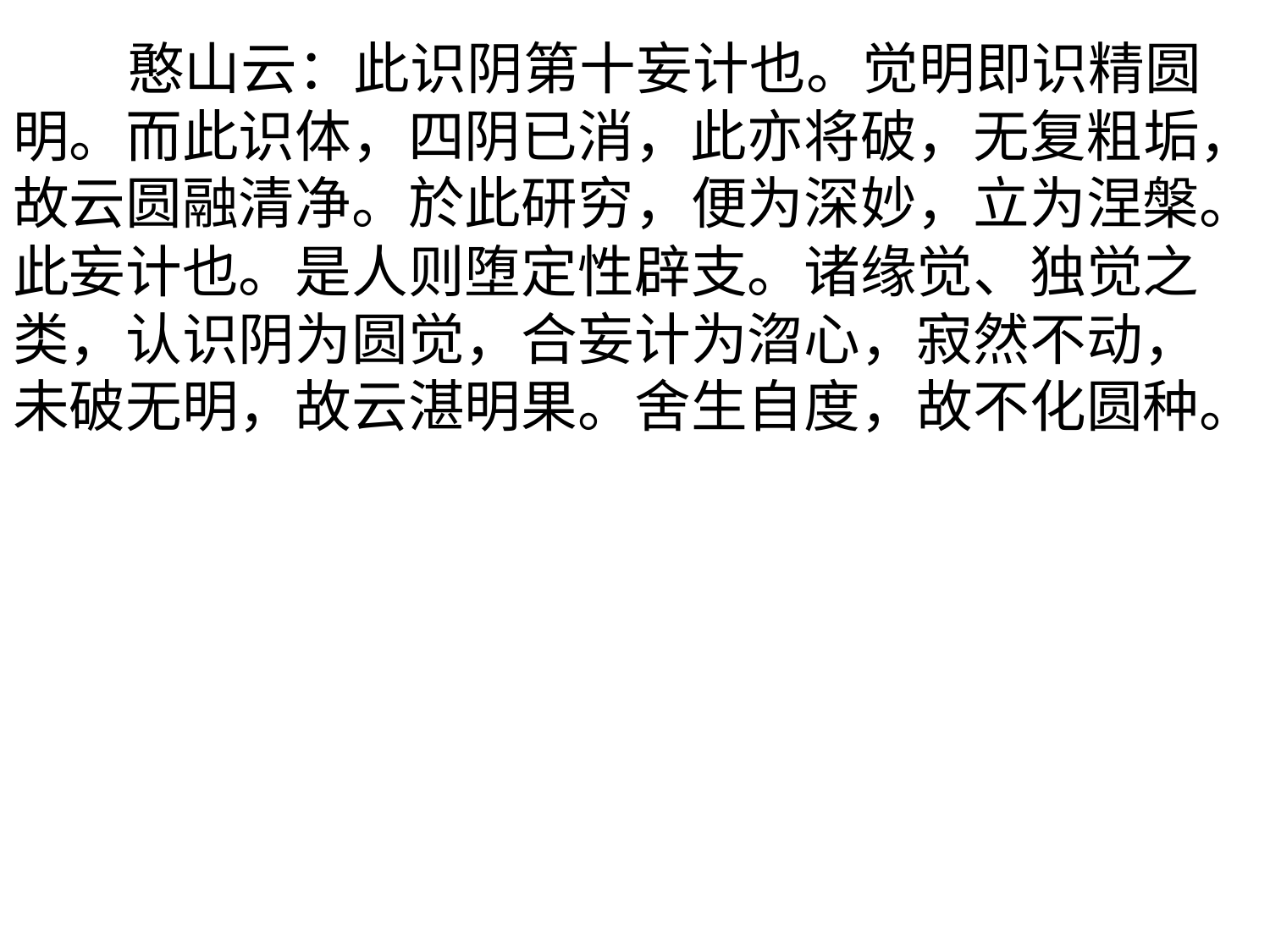

憨山云：此识阴第十妄计也。觉明即识精圆明。而此识体，四阴已消，此亦将破，无复粗垢，故云圆融清净。於此研穷，便为深妙，立为涅槃。此妄计也。是人则堕定性辟支。诸缘觉、独觉之类，认识阴为圆觉，合妄计为㳷心，寂然不动，未破无明，故云湛明果。舍生自度，故不化圆种。